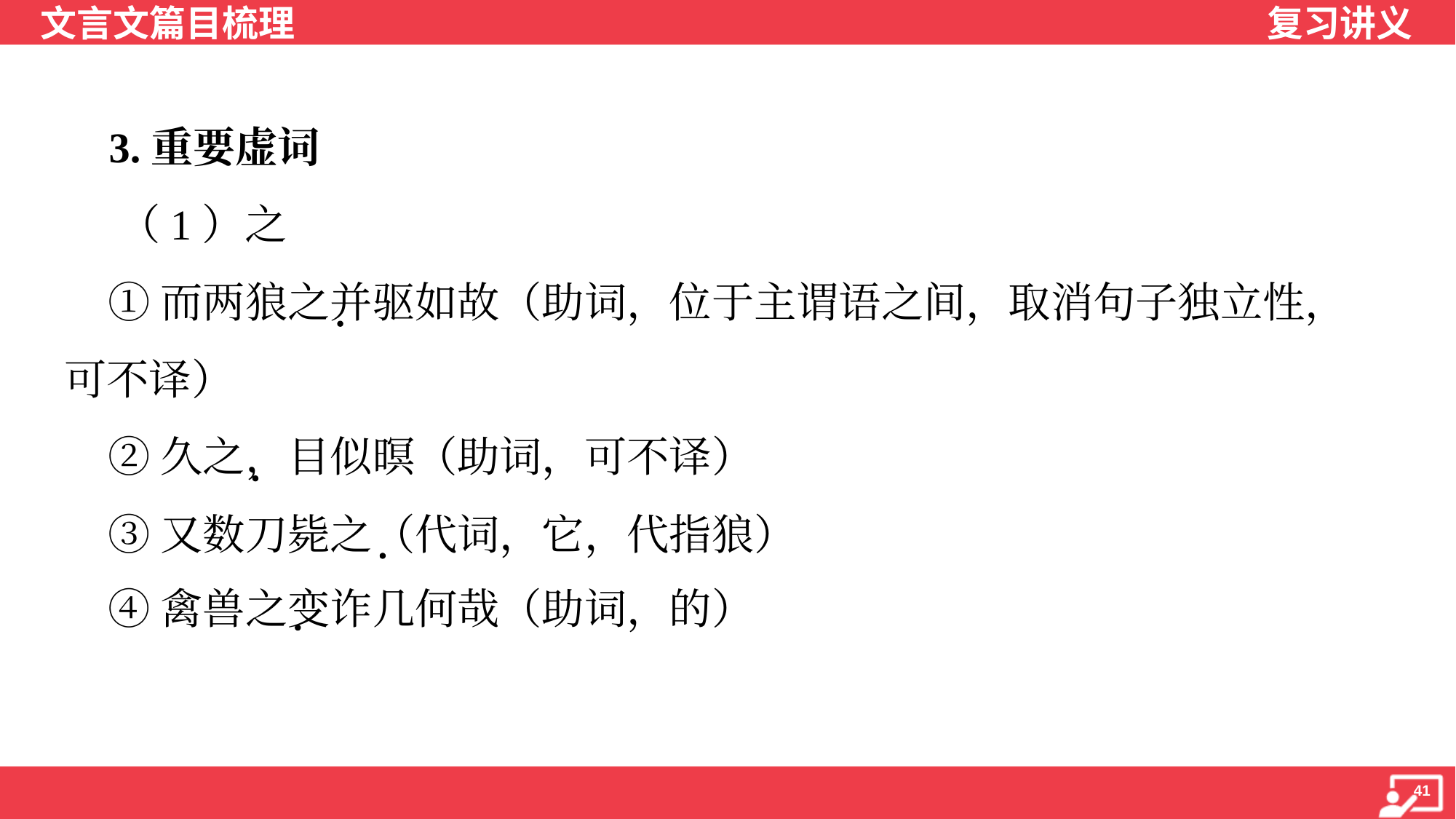

3.重要虚词
    （1）之
    ①而两狼之并驱如故（助词，位于主谓语之间，取消句子独立性，
可不译）
    ②久之，目似暝（助词，可不译）
    ③又数刀毙之（代词，它，代指狼）
    ④禽兽之变诈几何哉（助词，的）